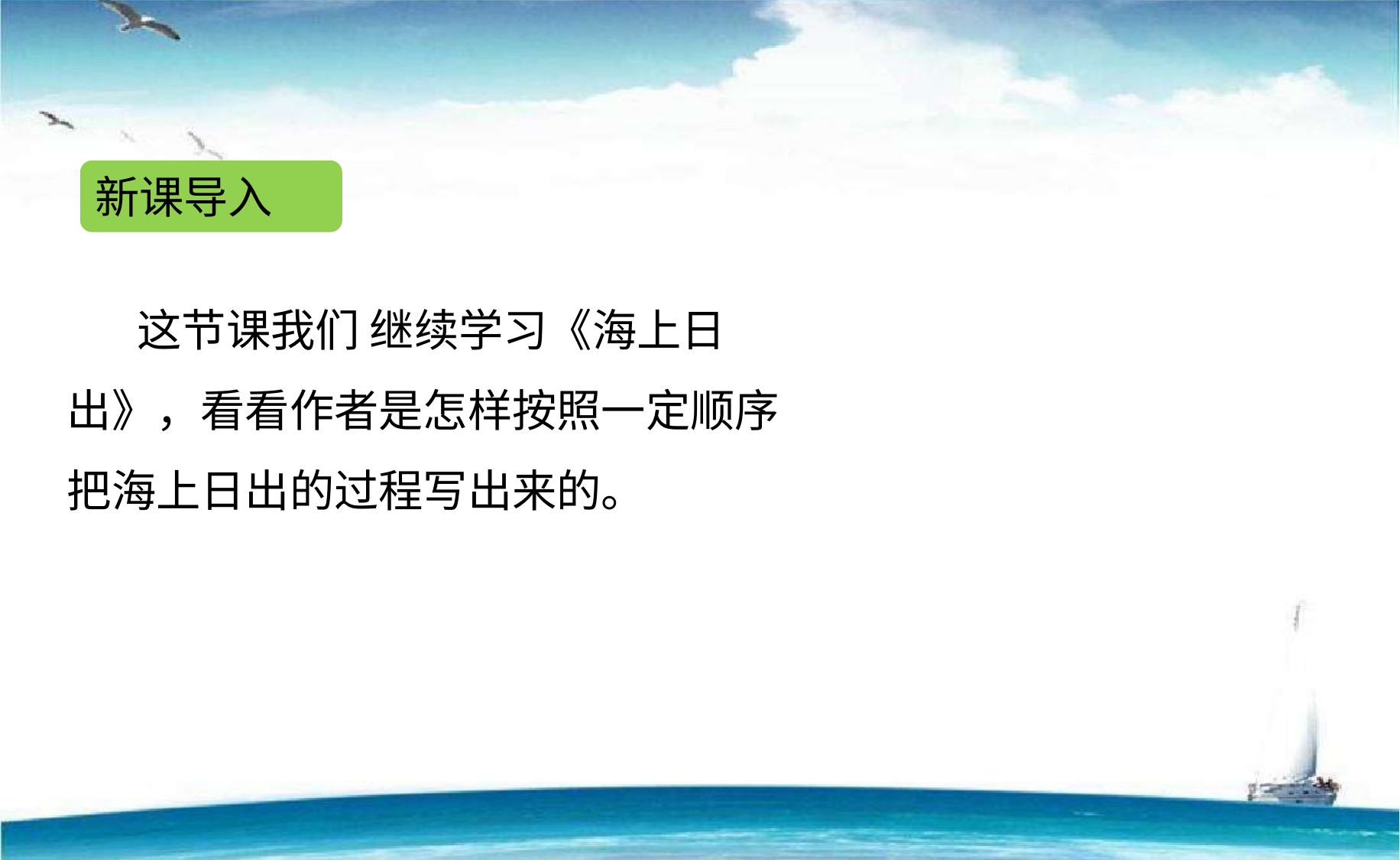

新课导入

      这节课我们 继续学习《海上日出》，看看作者是怎样按照一定顺序把海上日出的过程写出来的。